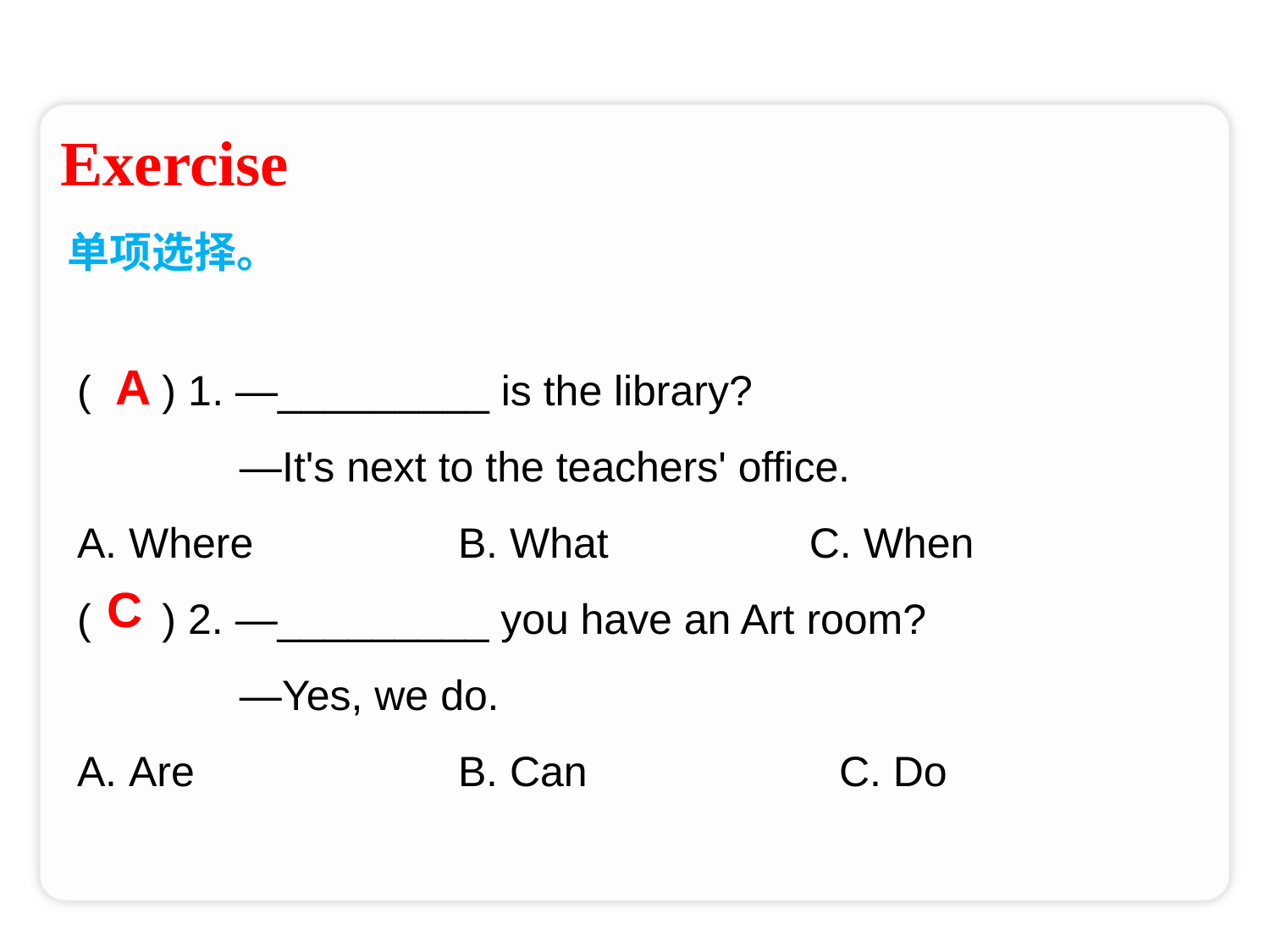

Exercise
单项选择。
(      ) 1. —_________ is the library?
	   —It's next to the teachers' office.
A. Where         	B. What                 C. When
(      ) 2. —_________ you have an Art room?
	   —Yes, we do.
A. Are         		B. Can                	C. Do
A
C